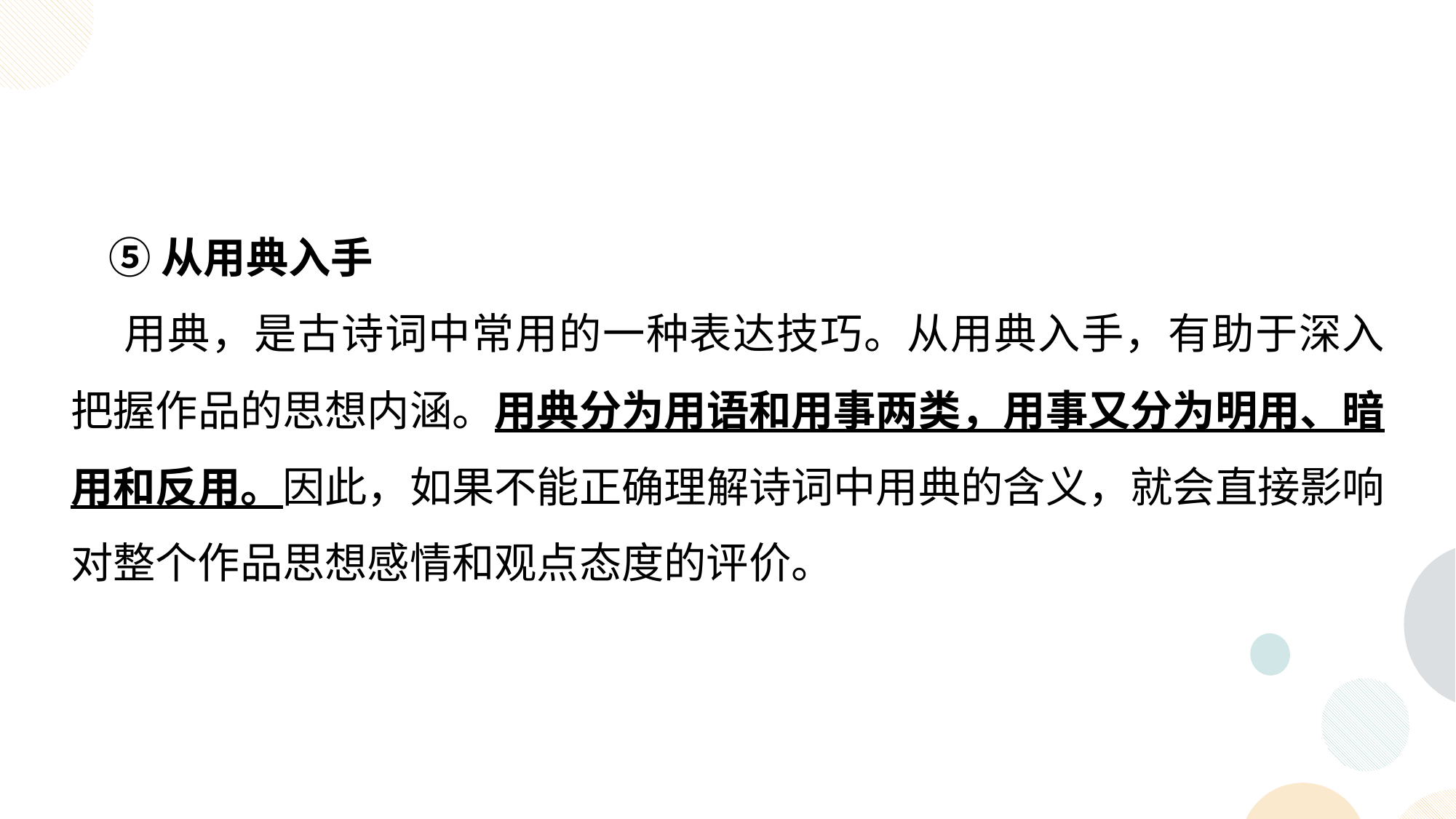

⑤从用典入手
    用典，是古诗词中常用的一种表达技巧。从用典入手，有助于深入把握作品的思想内涵。用典分为用语和用事两类，用事又分为明用、暗用和反用。因此，如果不能正确理解诗词中用典的含义，就会直接影响对整个作品思想感情和观点态度的评价。